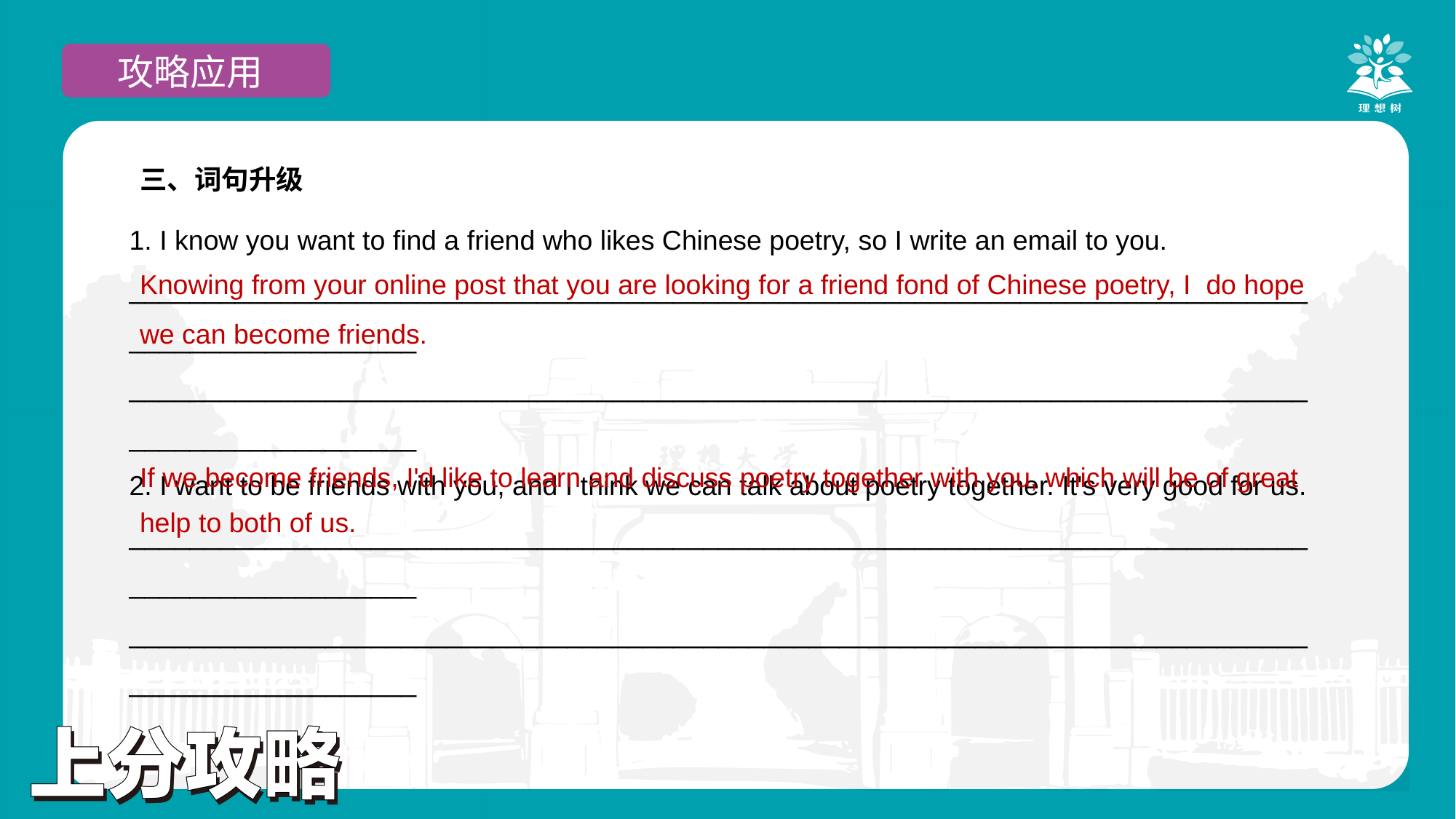

攻略应用
三、词句升级
1. I know you want to find a friend who likes Chinese poetry, so I write an email to you.
_________________________________________________________________________________________________
_________________________________________________________________________________________________
2. I want to be friends with you, and I think we can talk about poetry together. It's very good for us.
_________________________________________________________________________________________________
_________________________________________________________________________________________________
Knowing from your online post that you are looking for a friend fond of Chinese poetry, I  do hope we can become friends.
If we become friends, I'd like to learn and discuss poetry together with you, which will be of great help to both of us.